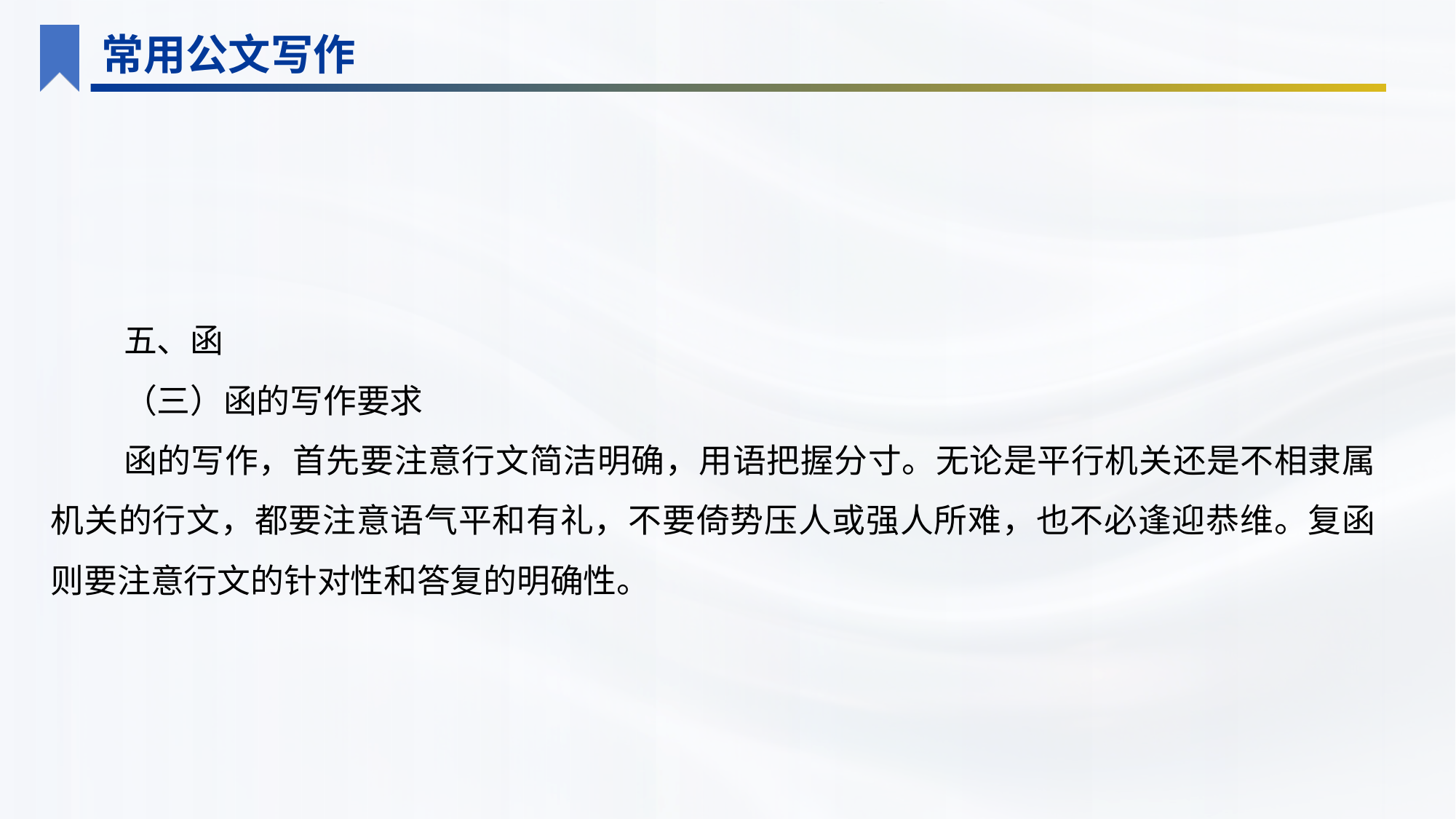

常用公文写作
五、函
（三）函的写作要求
函的写作，首先要注意行文简洁明确，用语把握分寸。无论是平行机关还是不相隶属机关的行文，都要注意语气平和有礼，不要倚势压人或强人所难，也不必逢迎恭维。复函则要注意行文的针对性和答复的明确性。